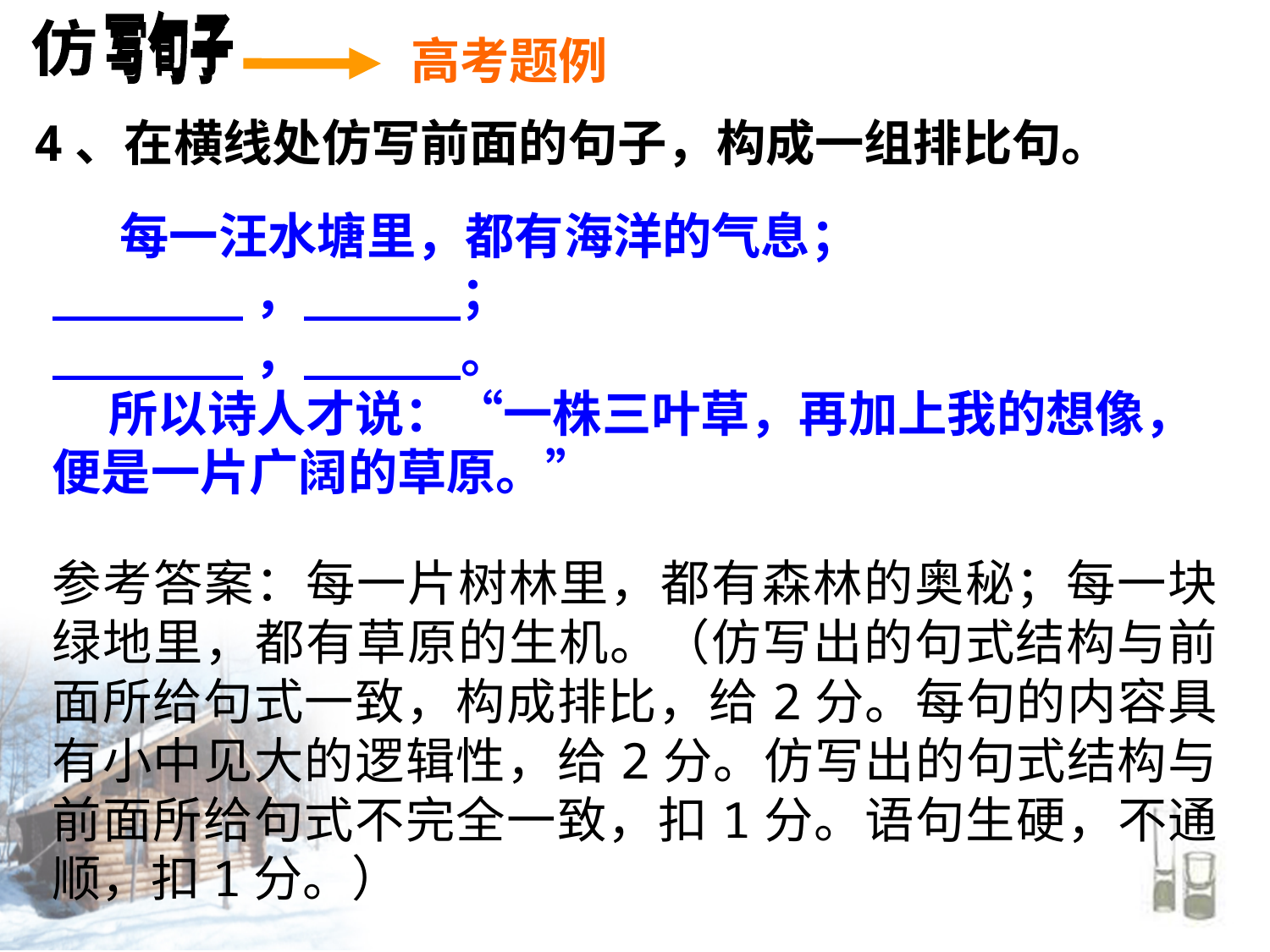

高考题例

4、在横线处仿写前面的句子，构成一组排比句。
     每一汪水塘里，都有海洋的气息；
                 ，              ；
                 ，              。
    所以诗人才说：“一株三叶草，再加上我的想像，便是一片广阔的草原。”
参考答案：每一片树林里，都有森林的奥秘；每一块绿地里，都有草原的生机。（仿写出的句式结构与前面所给句式一致，构成排比，给2分。每句的内容具有小中见大的逻辑性，给2分。仿写出的句式结构与前面所给句式不完全一致，扣1分。语句生硬，不通顺，扣1分。）